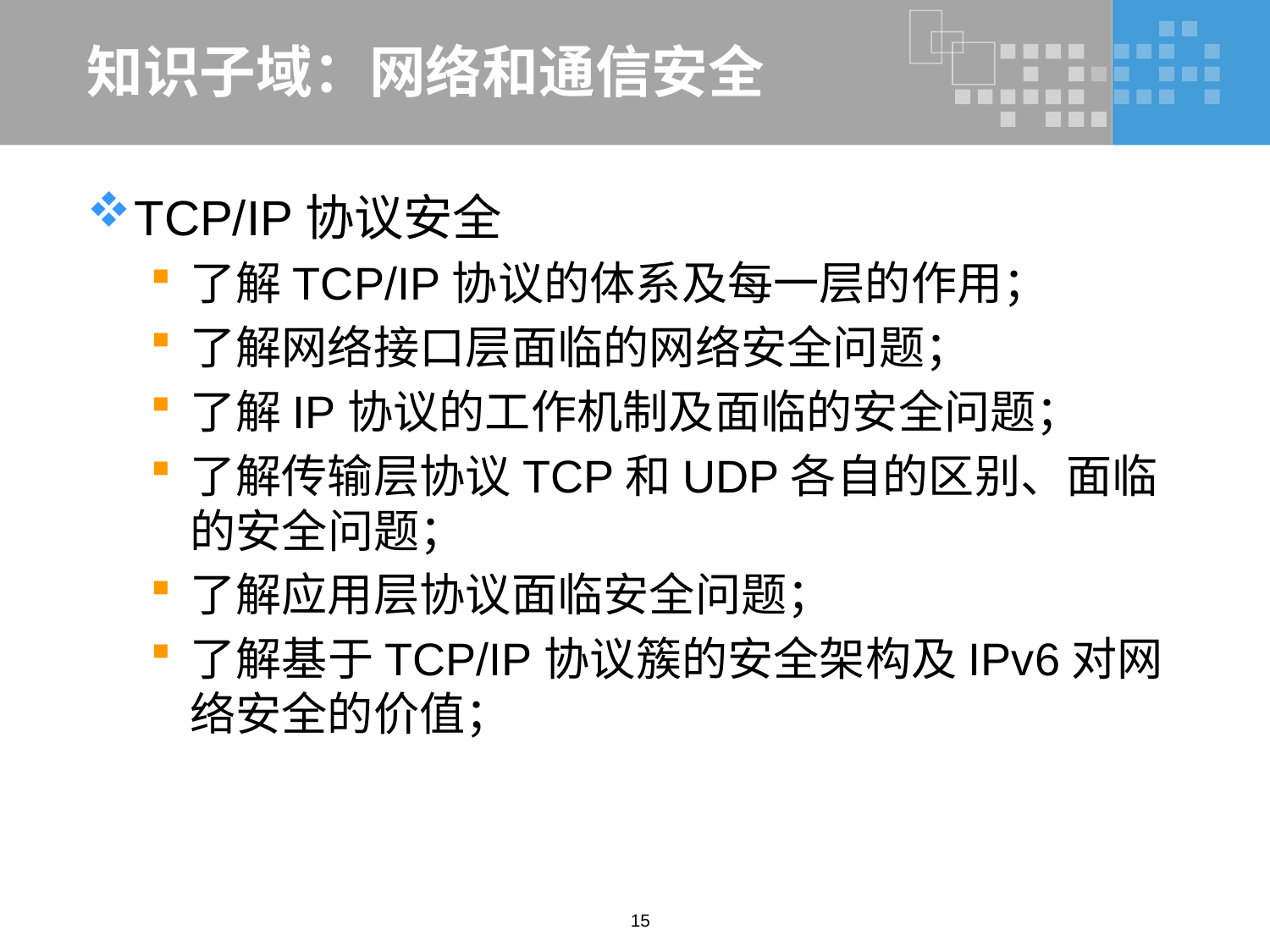

# 知识子域：网络和通信安全
TCP/IP协议安全
了解TCP/IP协议的体系及每一层的作用；
了解网络接口层面临的网络安全问题；
了解IP协议的工作机制及面临的安全问题；
了解传输层协议TCP和UDP各自的区别、面临的安全问题；
了解应用层协议面临安全问题；
了解基于TCP/IP协议簇的安全架构及IPv6对网络安全的价值；

15